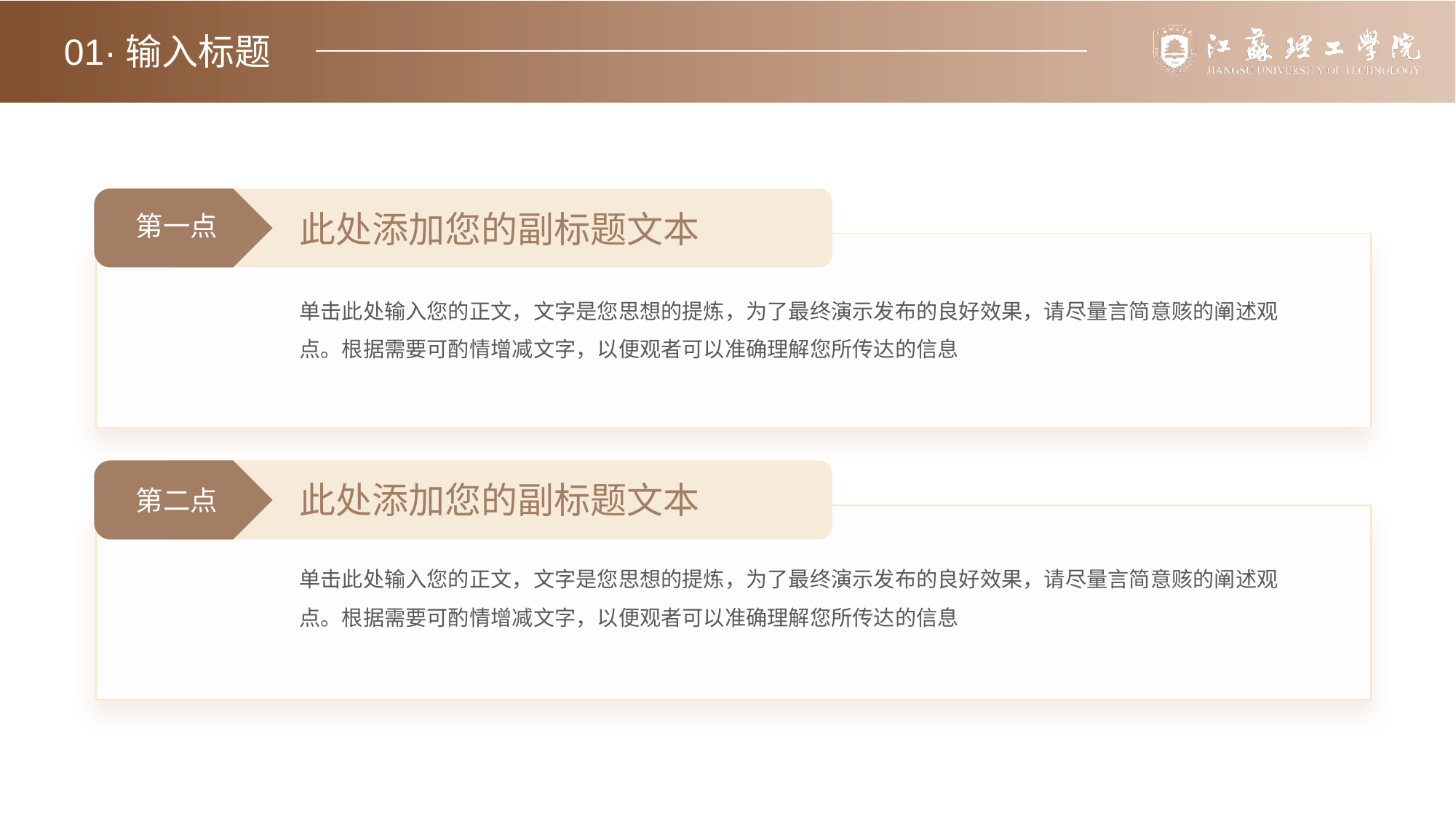

01·输入标题

此处添加您的副标题文本
第一点

单击此处输入您的正文，文字是您思想的提炼，为了最终演示发布的良好效果，请尽量言简意赅的阐述观点。根据需要可酌情增减文字，以便观者可以准确理解您所传达的信息

此处添加您的副标题文本
第二点

单击此处输入您的正文，文字是您思想的提炼，为了最终演示发布的良好效果，请尽量言简意赅的阐述观点。根据需要可酌情增减文字，以便观者可以准确理解您所传达的信息